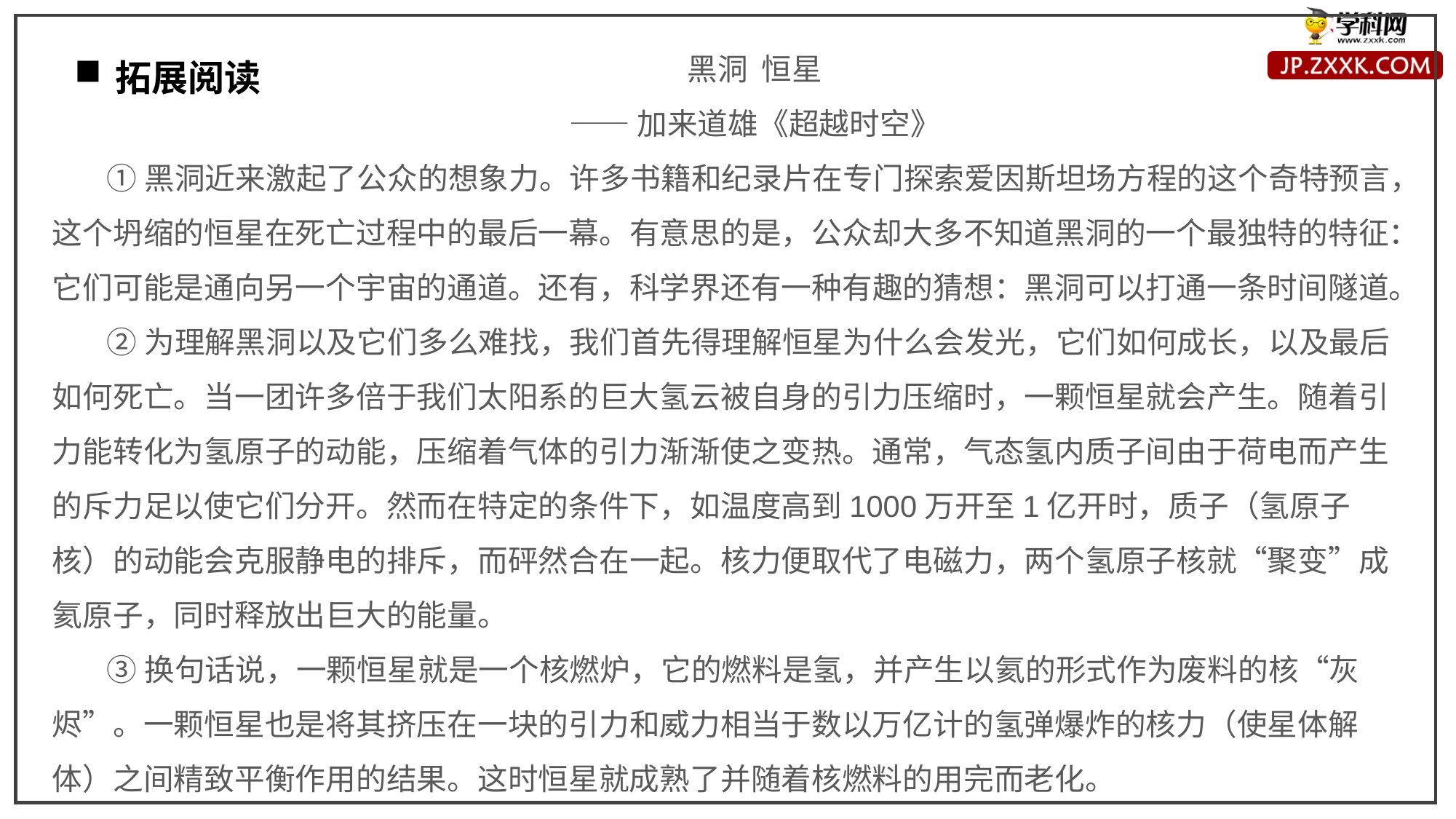

黑洞  恒星
——加来道雄《超越时空》
①黑洞近来激起了公众的想象力。许多书籍和纪录片在专门探索爱因斯坦场方程的这个奇特预言，这个坍缩的恒星在死亡过程中的最后一幕。有意思的是，公众却大多不知道黑洞的一个最独特的特征：它们可能是通向另一个宇宙的通道。还有，科学界还有一种有趣的猜想：黑洞可以打通一条时间隧道。
②为理解黑洞以及它们多么难找，我们首先得理解恒星为什么会发光，它们如何成长，以及最后如何死亡。当一团许多倍于我们太阳系的巨大氢云被自身的引力压缩时，一颗恒星就会产生。随着引力能转化为氢原子的动能，压缩着气体的引力渐渐使之变热。通常，气态氢内质子间由于荷电而产生的斥力足以使它们分开。然而在特定的条件下，如温度高到1000万开至1亿开时，质子（氢原子核）的动能会克服静电的排斥，而砰然合在一起。核力便取代了电磁力，两个氢原子核就“聚变”成氦原子，同时释放出巨大的能量。
③换句话说，一颗恒星就是一个核燃炉，它的燃料是氢，并产生以氦的形式作为废料的核“灰烬”。一颗恒星也是将其挤压在一块的引力和威力相当于数以万亿计的氢弹爆炸的核力（使星体解体）之间精致平衡作用的结果。这时恒星就成熟了并随着核燃料的用完而老化。
拓展阅读